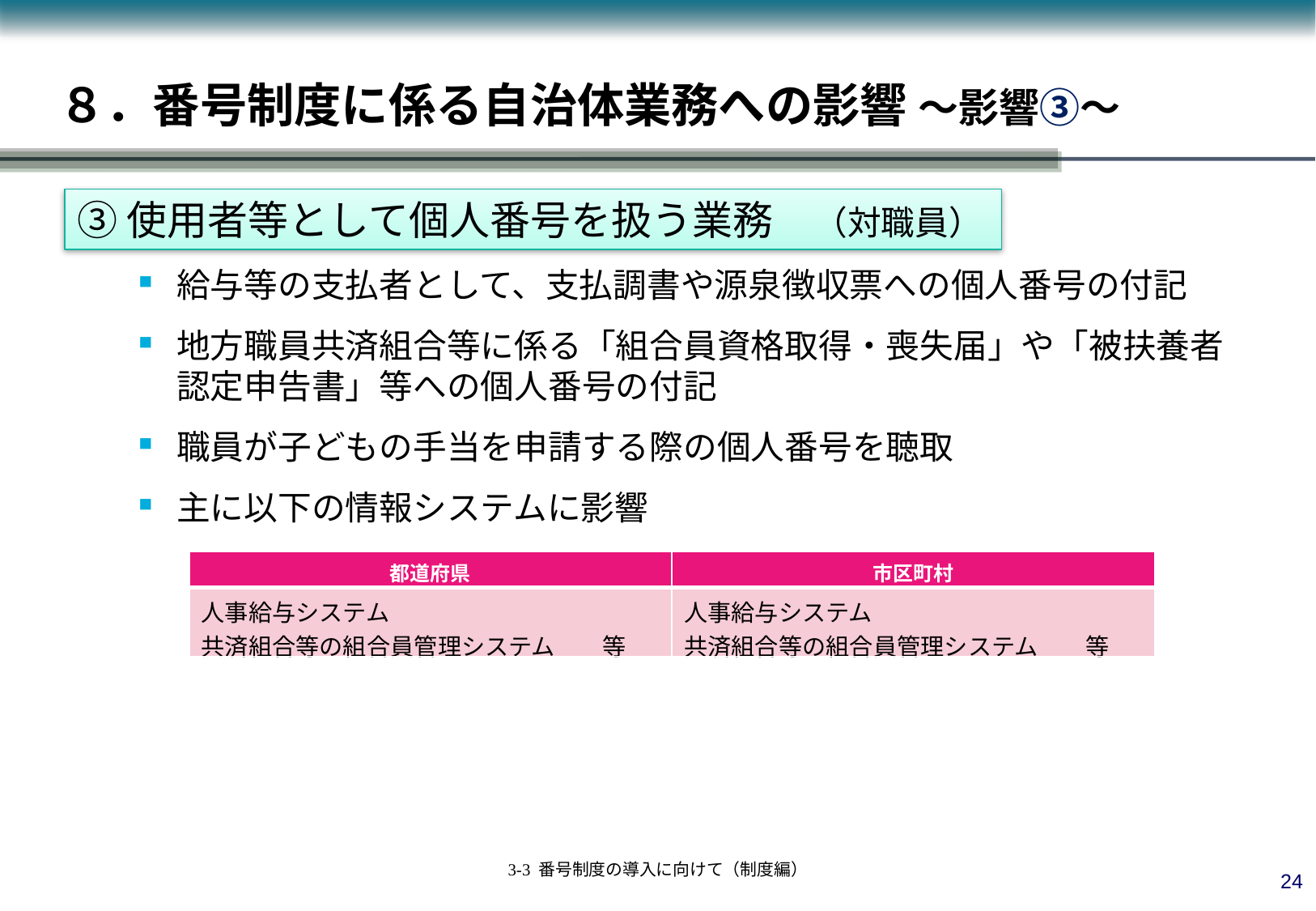

# ８．番号制度に係る自治体業務への影響 ～影響③～
③使用者等として個人番号を扱う業務　（対職員）
③使用者等として個人番号を扱う業務（対職員）
給与等の支払者として、支払調書や源泉徴収票への個人番号の付記
地方職員共済組合等に係る「組合員資格取得・喪失届」や「被扶養者認定申告書」等への個人番号の付記
職員が子どもの手当を申請する際の個人番号を聴取
主に以下の情報システムに影響

| 都道府県 | 市区町村 |
| --- | --- |
| 人事給与システム 共済組合等の組合員管理システム　　等 | 人事給与システム 共済組合等の組合員管理システム　　等 |
24
3-3 番号制度の導入に向けて（制度編）